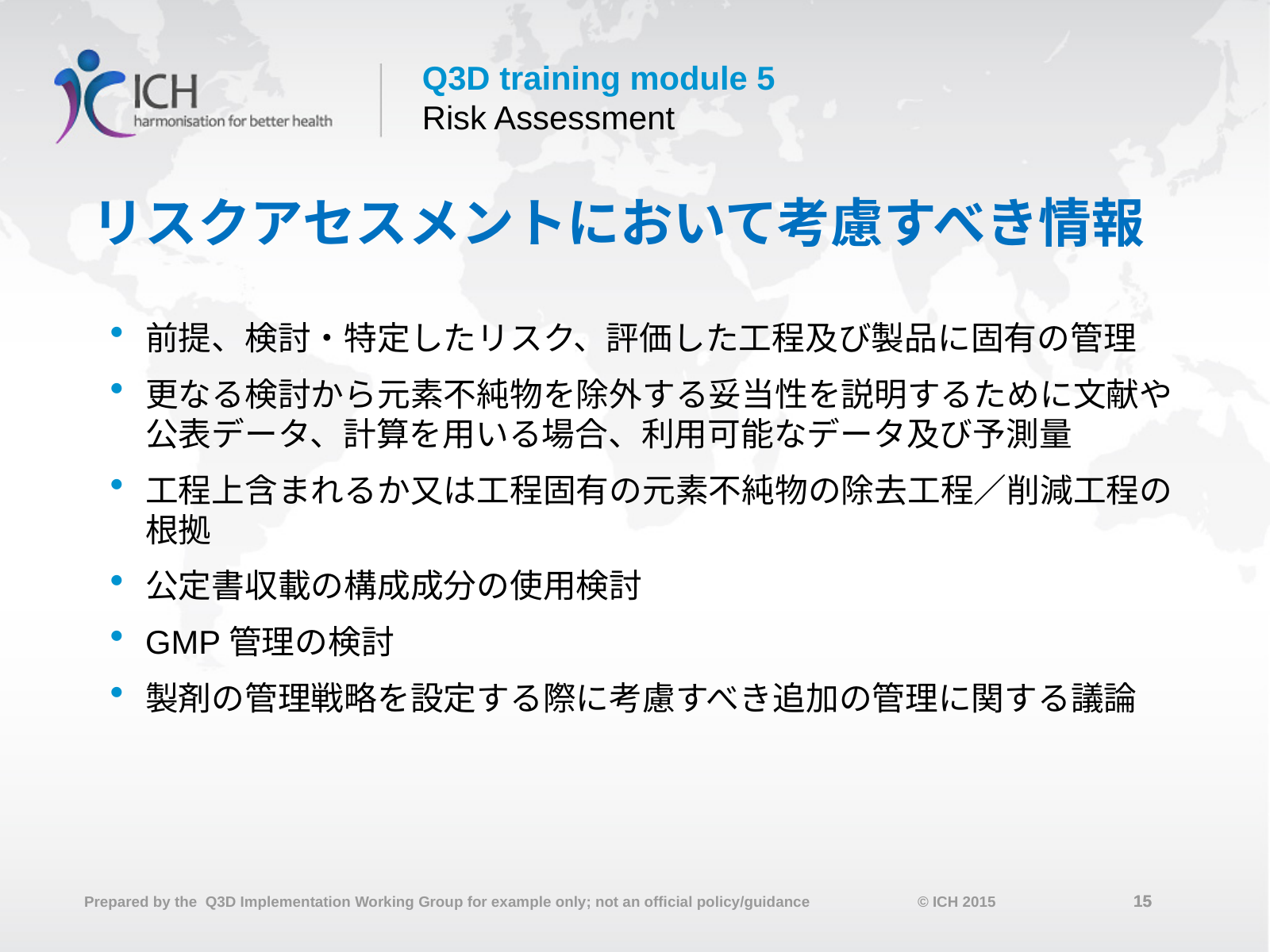

# リスクアセスメントにおいて考慮すべき情報
前提、検討・特定したリスク、評価した工程及び製品に固有の管理
更なる検討から元素不純物を除外する妥当性を説明するために文献や公表データ、計算を用いる場合、利用可能なデータ及び予測量
工程上含まれるか又は工程固有の元素不純物の除去工程／削減工程の根拠
公定書収載の構成成分の使用検討
GMP管理の検討
製剤の管理戦略を設定する際に考慮すべき追加の管理に関する議論